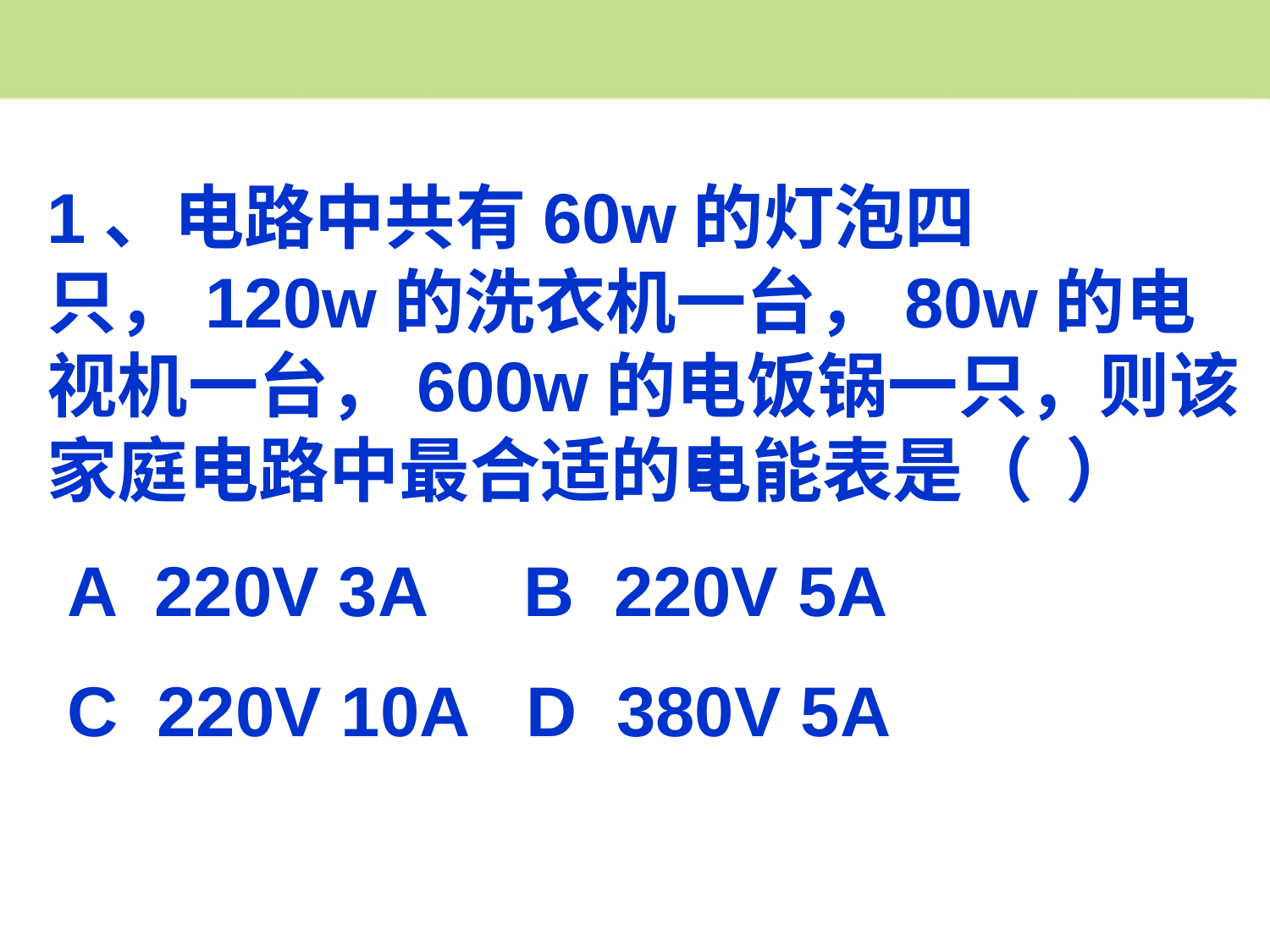

1、电路中共有60w的灯泡四只，120w的洗衣机一台，80w的电视机一台，600w的电饭锅一只，则该家庭电路中最合适的电能表是（  ）
 A  220V 3A     B  220V 5A
 C  220V 10A   D  380V 5A
B